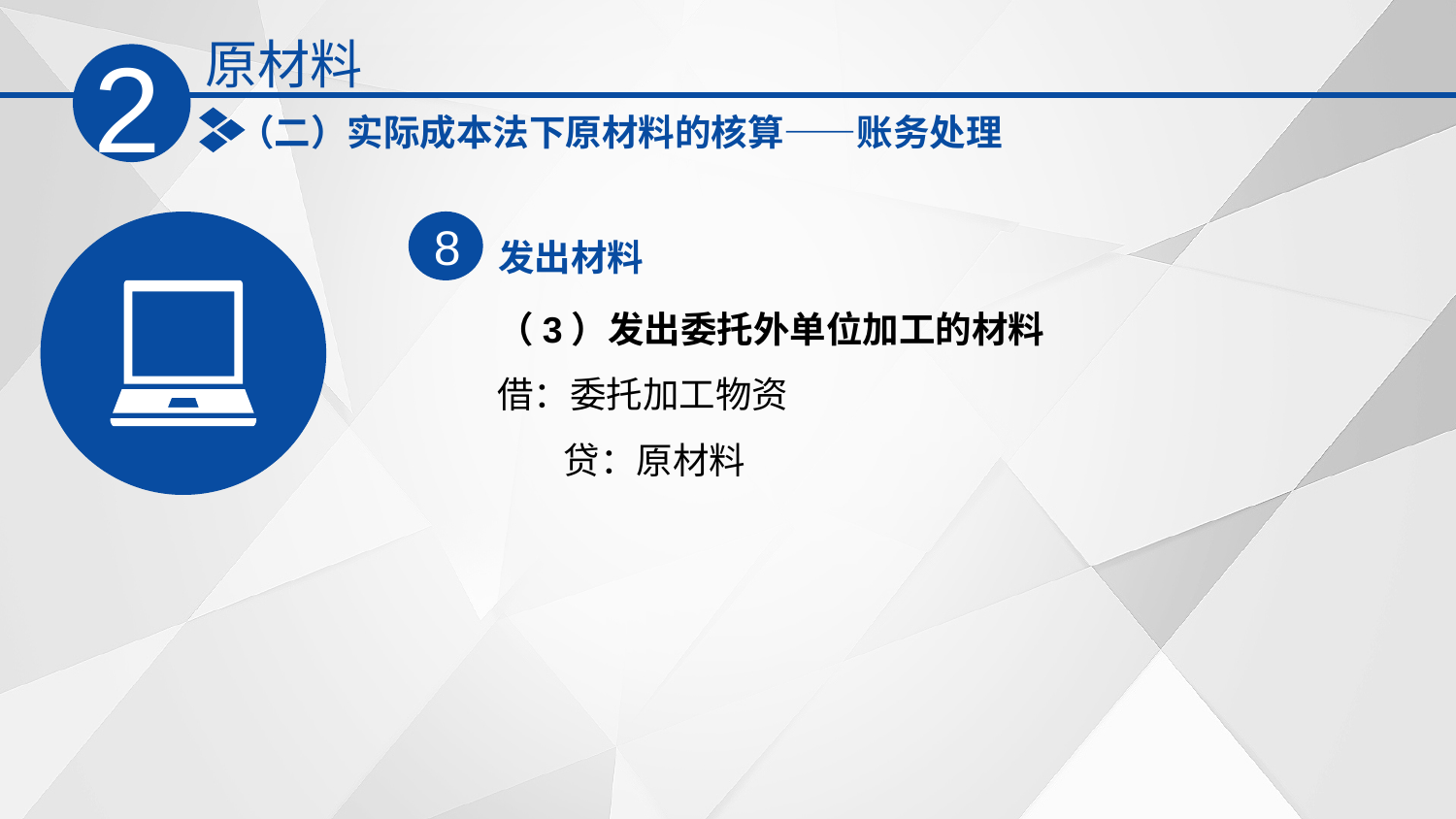

原材料
2

（二）实际成本法下原材料的核算——账务处理

发出材料
8

（3）发出委托外单位加工的材料
借：委托加工物资
       贷：原材料